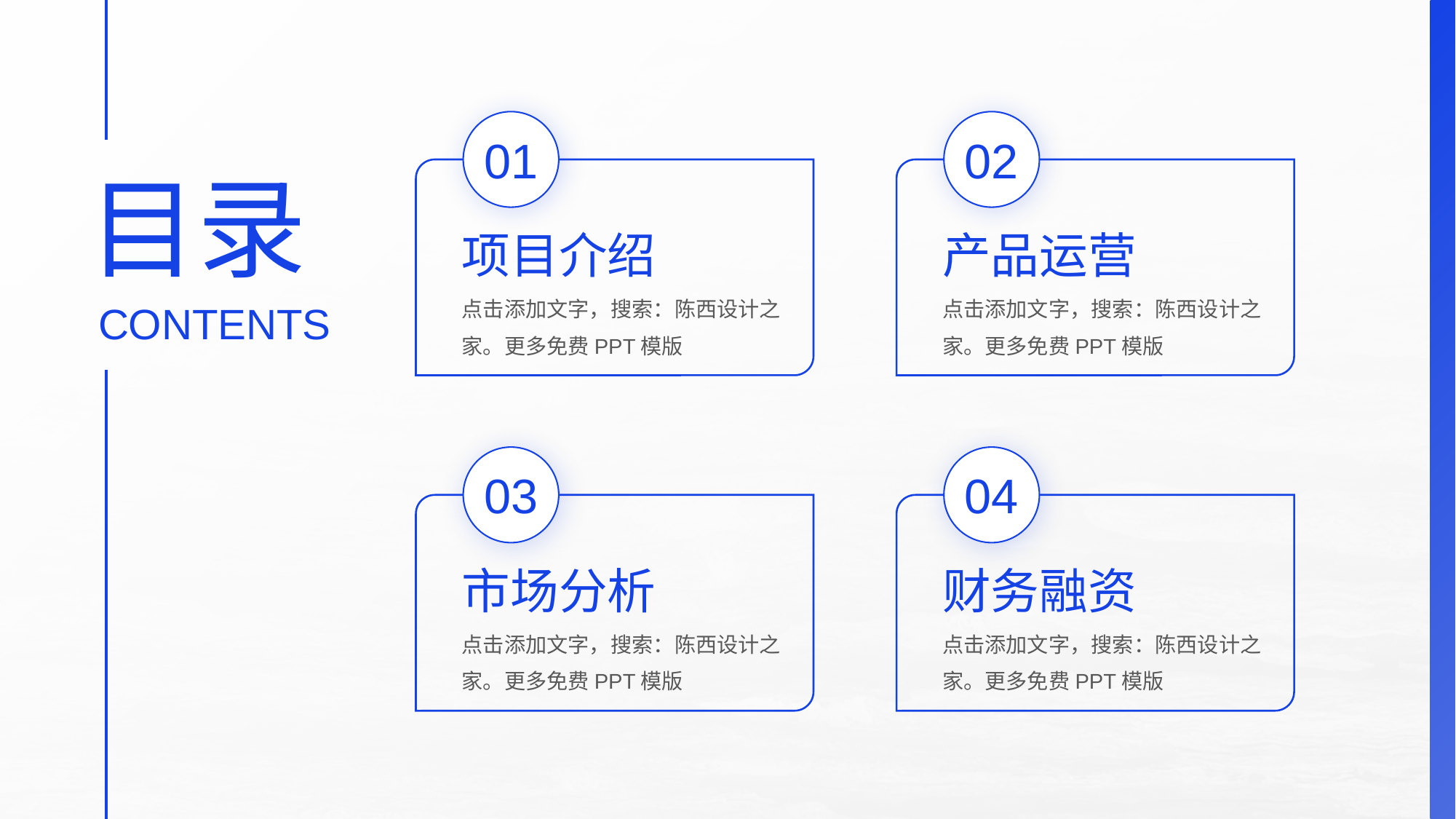

©版权所有：陈西设计之家(微信号：2090298045）
©版权所属公司：合肥陈西文化传媒科技有限公司

01
02
目录

项目介绍
产品运营
点击添加文字，搜索：陈西设计之家。更多免费PPT模版
点击添加文字，搜索：陈西设计之家。更多免费PPT模版
CONTENTS

03
04

市场分析
财务融资
点击添加文字，搜索：陈西设计之家。更多免费PPT模版
点击添加文字，搜索：陈西设计之家。更多免费PPT模版
©版权所有：陈西设计之家(微信号：2090298045）
©版权所属公司：合肥陈西文化传媒科技有限公司